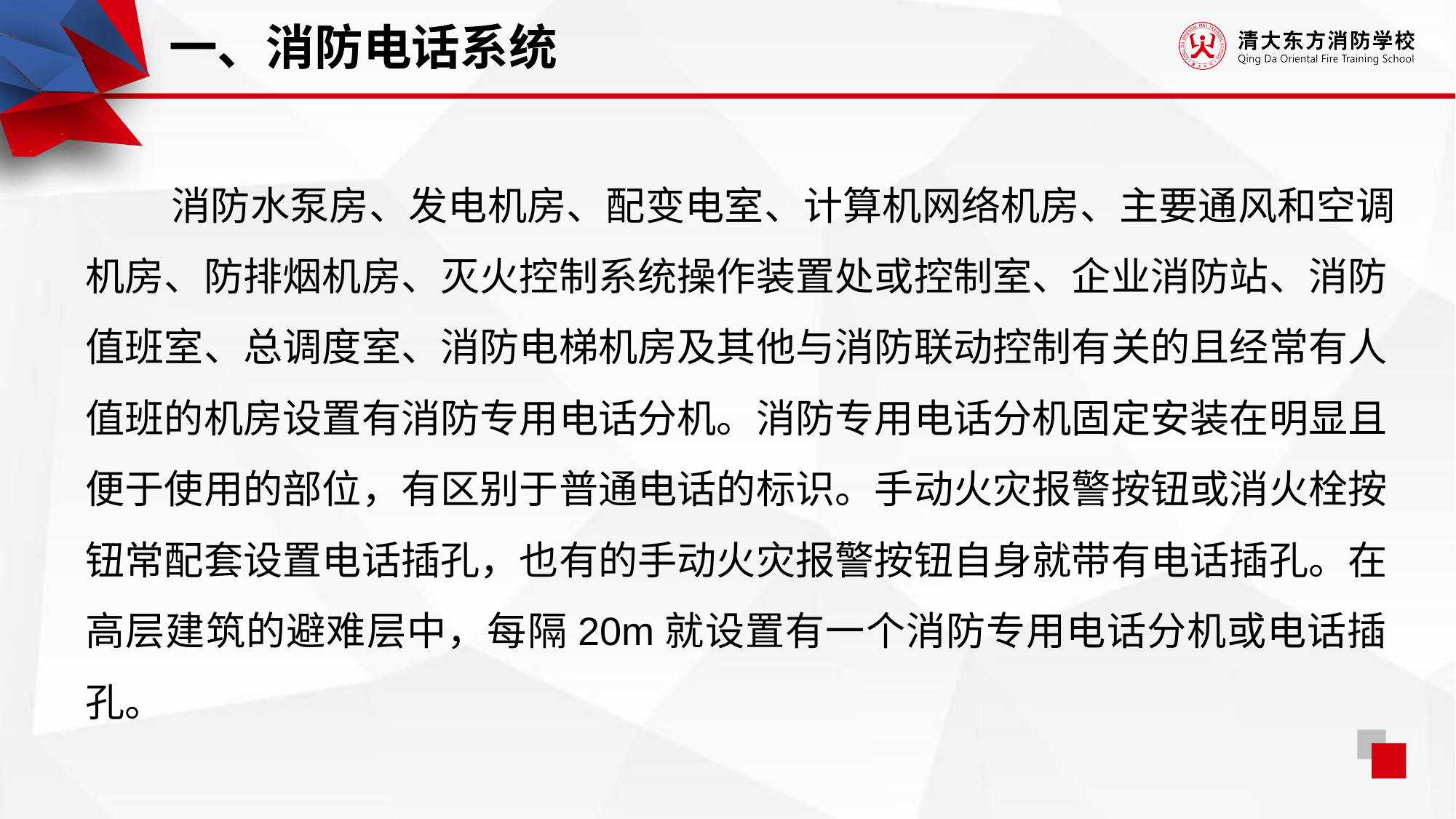

一、消防电话系统

消防水泵房、发电机房、配变电室、计算机网络机房、主要通风和空调机房、防排烟机房、灭火控制系统操作装置处或控制室、企业消防站、消防值班室、总调度室、消防电梯机房及其他与消防联动控制有关的且经常有人值班的机房设置有消防专用电话分机。消防专用电话分机固定安装在明显且便于使用的部位，有区别于普通电话的标识。手动火灾报警按钮或消火栓按钮常配套设置电话插孔，也有的手动火灾报警按钮自身就带有电话插孔。在高层建筑的避难层中，每隔20m就设置有一个消防专用电话分机或电话插孔。